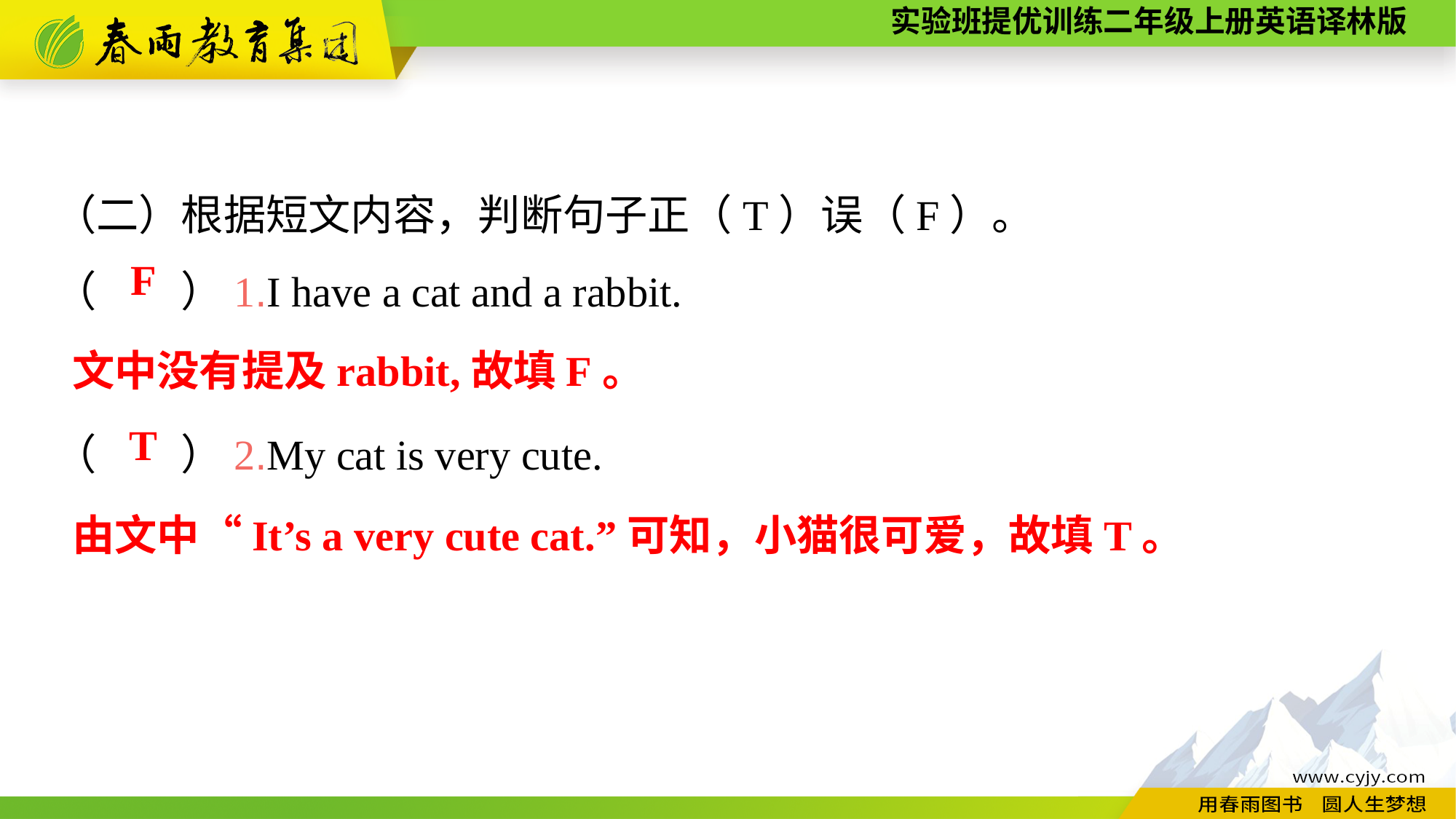

（二）根据短文内容，判断句子正（T）误（F）。
（　　）1.I have a cat and a rabbit.

（　　）2.My cat is very cute.
F
文中没有提及rabbit,故填F。
T
由文中“It’s a very cute cat.”可知，小猫很可爱，故填T。